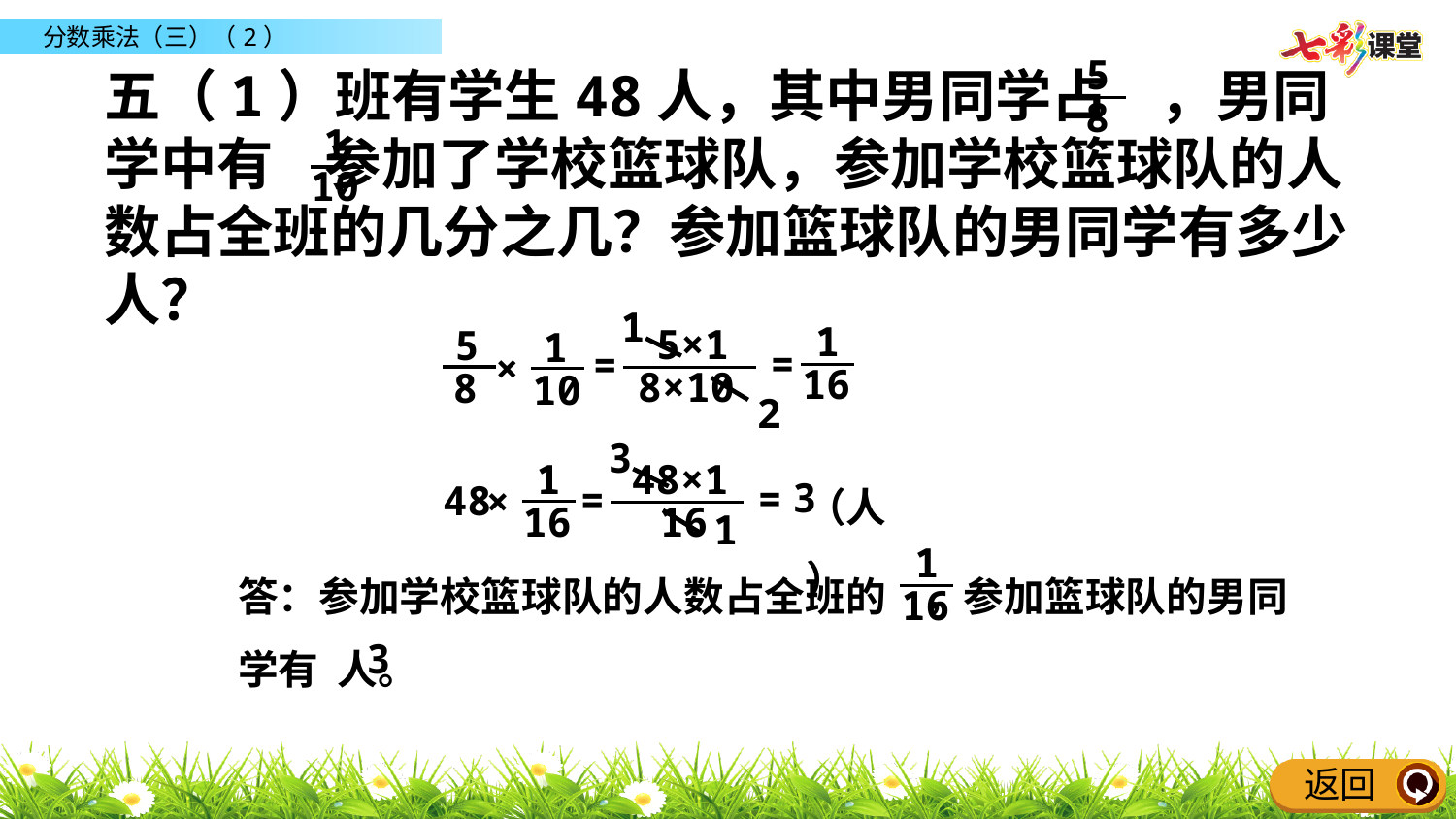

5
8
五（1）班有学生48人，其中男同学占    ，男同学中有    参加了学校篮球队，参加学校篮球队的人数占全班的几分之几？参加篮球队的男同学有多少人？
1
10
1
1
16
5×1
8×10
5
8
1
10
=
=
×
2
3
1
16
48×1
16
=
=
3
（人）
48
×
1
1
答：参加学校篮球队的人数占全班的    ，参加篮球队的男同学有  人。
16
3